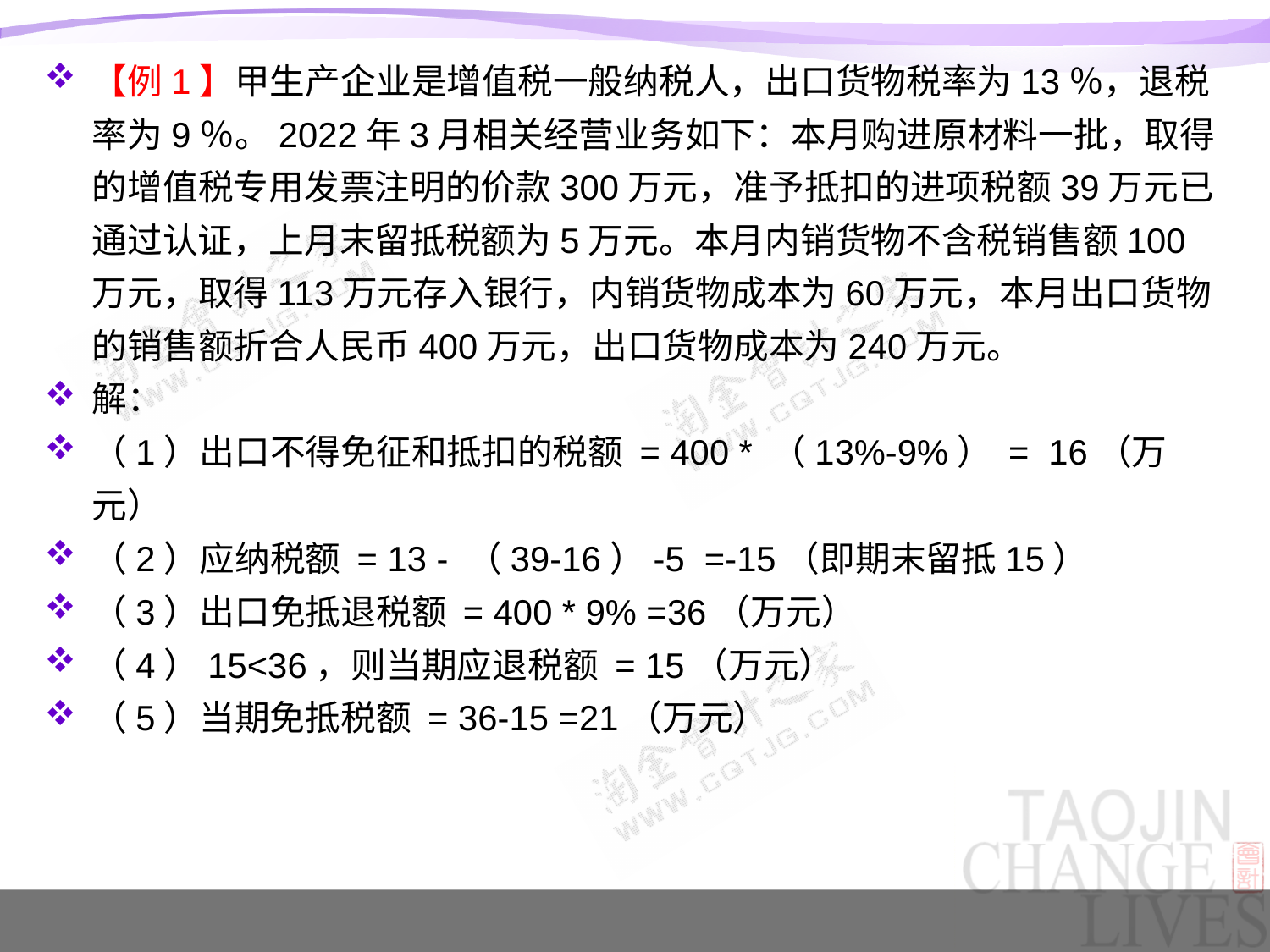

【例1】甲生产企业是增值税一般纳税人，出口货物税率为13％，退税率为9％。2022年3月相关经营业务如下：本月购进原材料一批，取得的增值税专用发票注明的价款300万元，准予抵扣的进项税额39万元已通过认证，上月末留抵税额为5万元。本月内销货物不含税销售额100万元，取得113万元存入银行，内销货物成本为60万元，本月出口货物的销售额折合人民币400万元，出口货物成本为240万元。
解：
（1）出口不得免征和抵扣的税额 = 400 * （13%-9%） =  16（万元）
（2）应纳税额 = 13 - （39-16）-5  =-15（即期末留抵15）
（3）出口免抵退税额 = 400 * 9% =36（万元）
（4）15<36，则当期应退税额 = 15（万元）
（5）当期免抵税额 = 36-15 =21（万元）